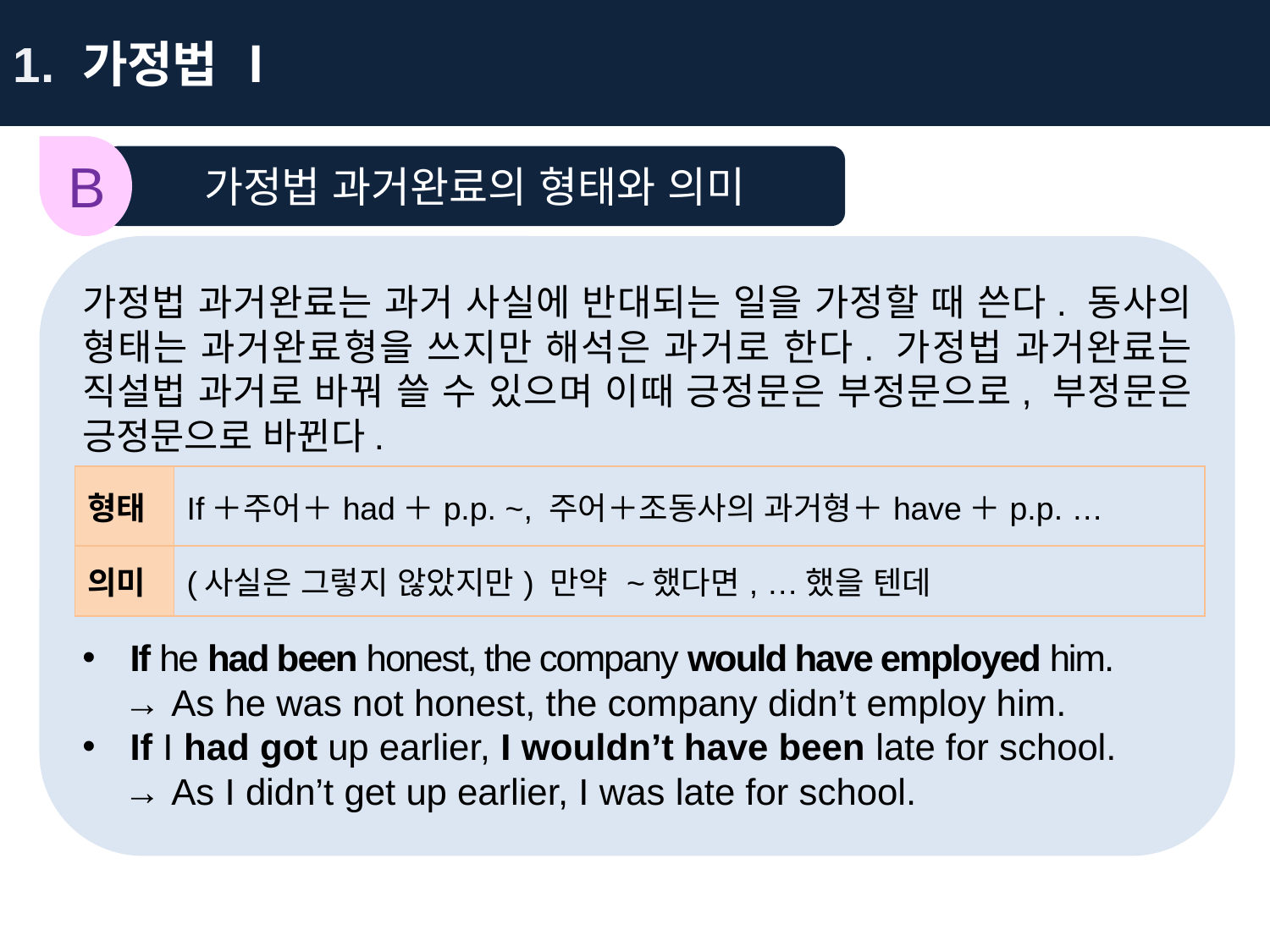

1. 가정법 Ⅰ

B
가정법 과거완료의 형태와 의미
가정법 과거완료는 과거 사실에 반대되는 일을 가정할 때 쓴다. 동사의 형태는 과거완료형을 쓰지만 해석은 과거로 한다. 가정법 과거완료는 직설법 과거로 바꿔 쓸 수 있으며 이때 긍정문은 부정문으로, 부정문은 긍정문으로 바뀐다.

If he had been honest, the company would have employed him.
    → As he was not honest, the company didn’t employ him.
If I had got up earlier, I wouldn’t have been late for school.
    → As I didn’t get up earlier, I was late for school.
| 형태 | If＋주어＋had＋p.p. ~, 주어＋조동사의 과거형＋have＋p.p. … |
| --- | --- |
| 의미 | (사실은 그렇지 않았지만) 만약 ~했다면, …했을 텐데 |